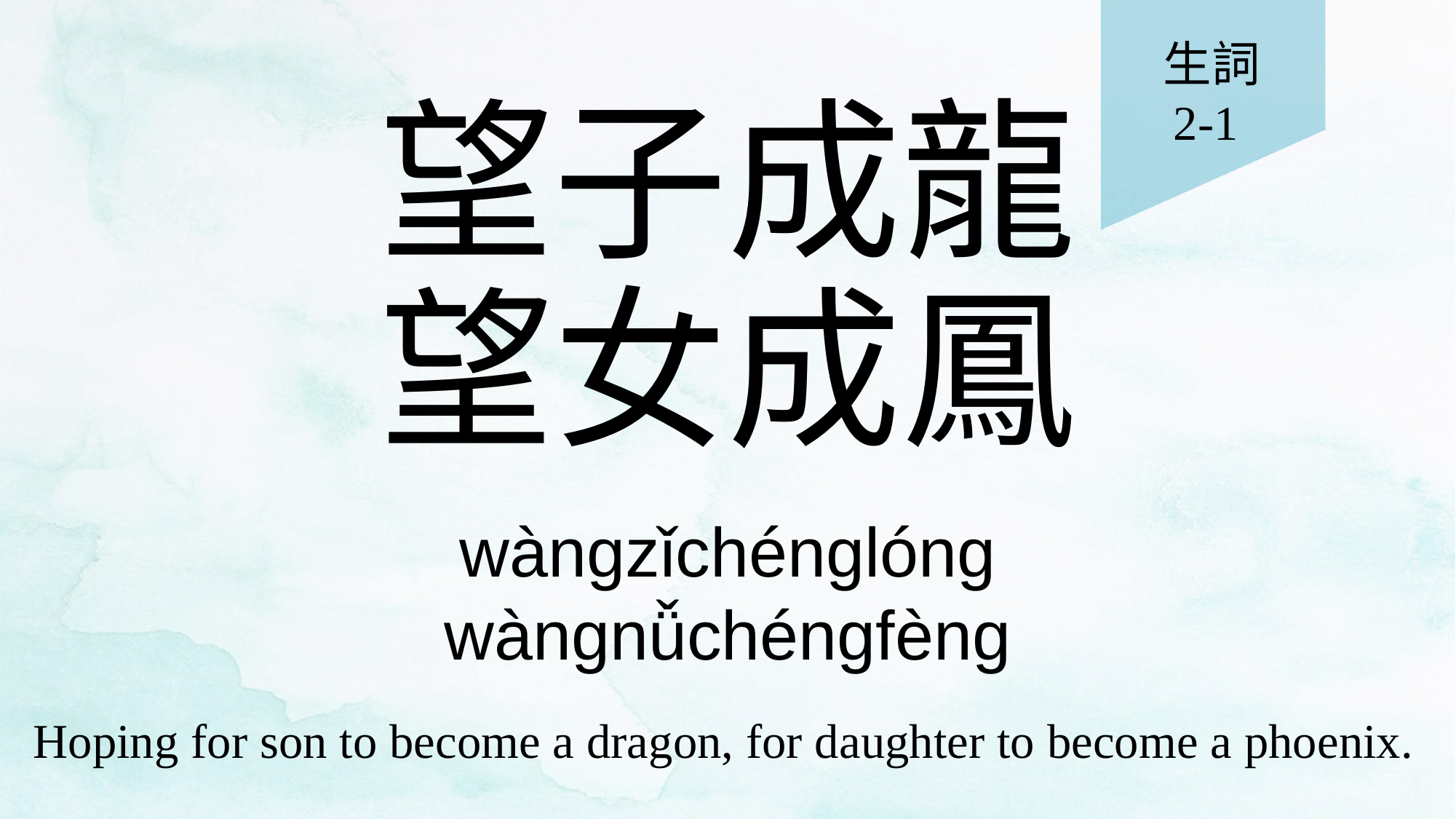

生詞
2-1
# 望子成龍 望女成鳳
wàngzǐchénglóng
wàngnǚchéngfèng
Hoping for son to become a dragon, for daughter to become a phoenix.